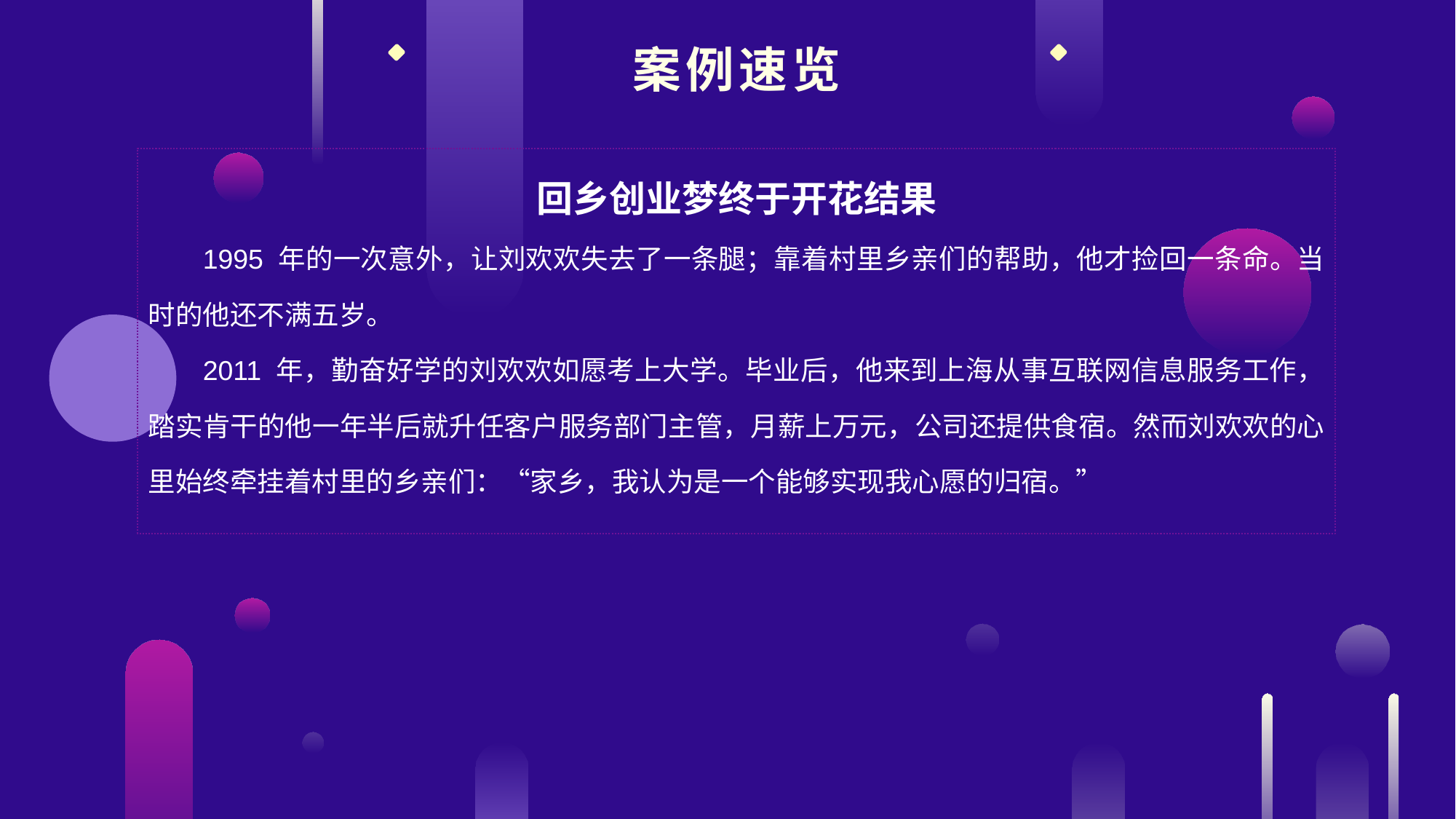

案例速览

回乡创业梦终于开花结果
1995 年的一次意外，让刘欢欢失去了一条腿；靠着村里乡亲们的帮助，他才捡回一条命。当时的他还不满五岁。
2011 年，勤奋好学的刘欢欢如愿考上大学。毕业后，他来到上海从事互联网信息服务工作，踏实肯干的他一年半后就升任客户服务部门主管，月薪上万元，公司还提供食宿。然而刘欢欢的心里始终牵挂着村里的乡亲们：“家乡，我认为是一个能够实现我心愿的归宿。”